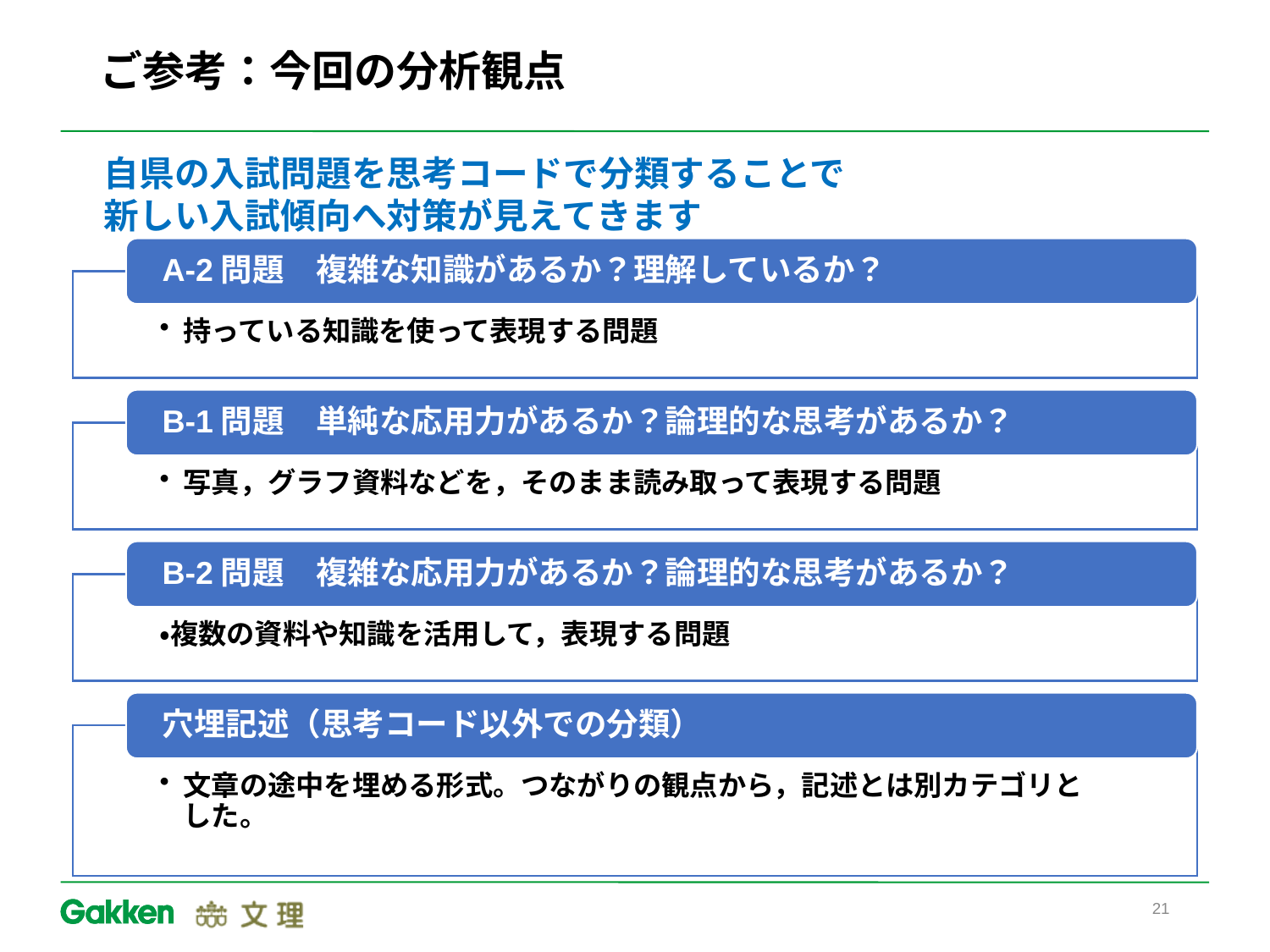

# ご参考：今回の分析観点
自県の入試問題を思考コードで分類することで
新しい入試傾向へ対策が見えてきます
持っている知識を使って表現する問題
A-2問題　複雑な知識があるか？理解しているか？
写真，グラフ資料などを，そのまま読み取って表現する問題
B-1問題　単純な応用力があるか？論理的な思考があるか？
・複数の資料や知識を活用して，表現する問題
B-2問題　複雑な応用力があるか？論理的な思考があるか？
文章の途中を埋める形式。つながりの観点から，記述とは別カテゴリとした。
穴埋記述（思考コード以外での分類）
21